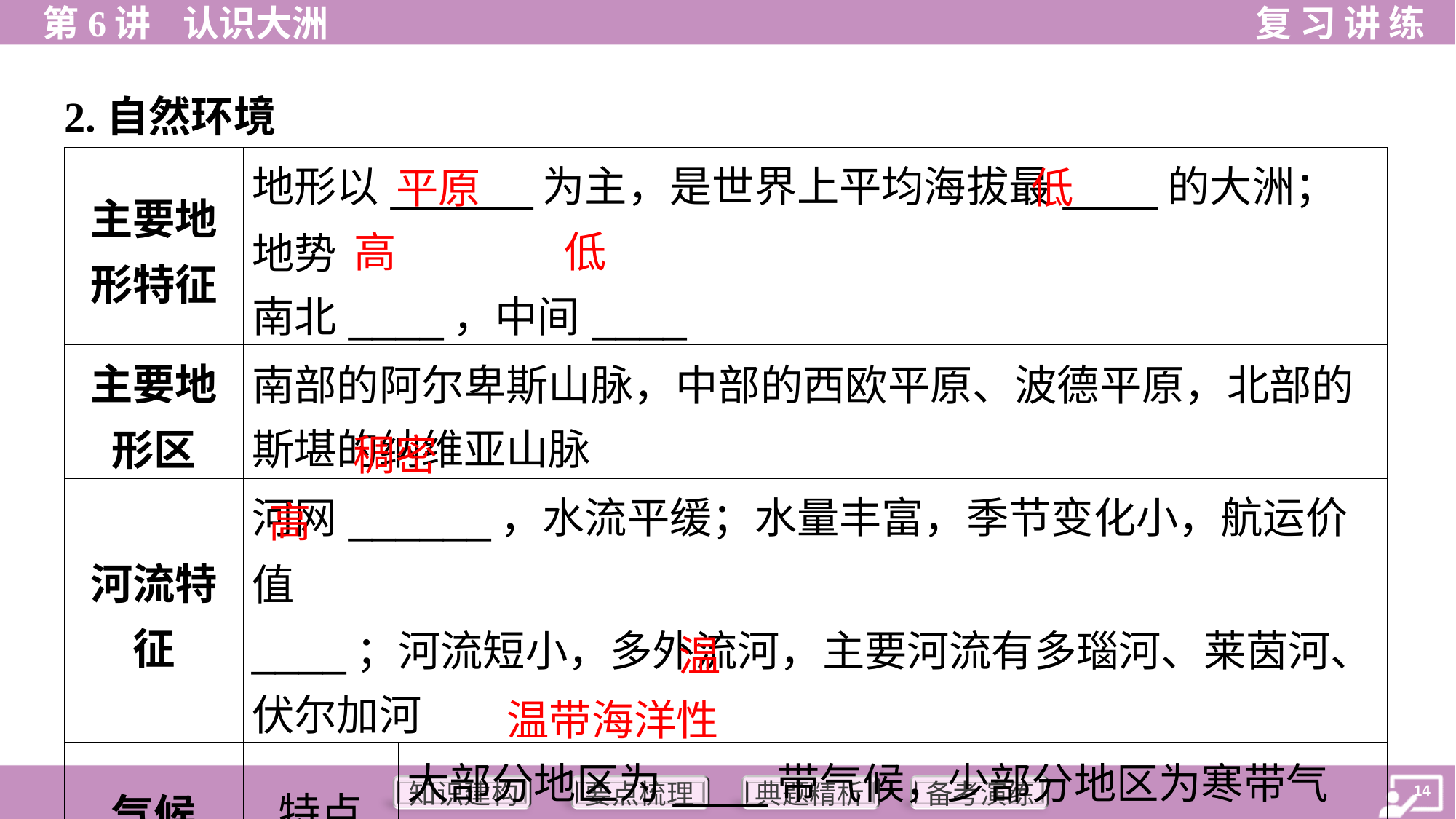

2.自然环境
| 主要地 形特征 | 地形以\_\_\_\_\_\_为主，是世界上平均海拔最\_\_\_\_的大洲；地势 南北\_\_\_\_，中间\_\_\_\_ |  |
| --- | --- | --- |
| 主要地 形区 | 南部的阿尔卑斯山脉，中部的西欧平原、波德平原，北部的 斯堪的纳维亚山脉 |  |
| 河流特 征 | 河网\_\_\_\_\_\_，水流平缓；水量丰富，季节变化小，航运价值 \_\_\_\_；河流短小，多外流河，主要河流有多瑙河、莱茵河、 伏尔加河 |  |
| 气候 | 特点 | 大部分地区为\_\_\_\_带气候，少部分地区为寒带气 候，\_\_\_\_\_\_\_\_\_\_\_\_气候分布广 |
平原
低
高
低
稠密
高
温
温带海洋性